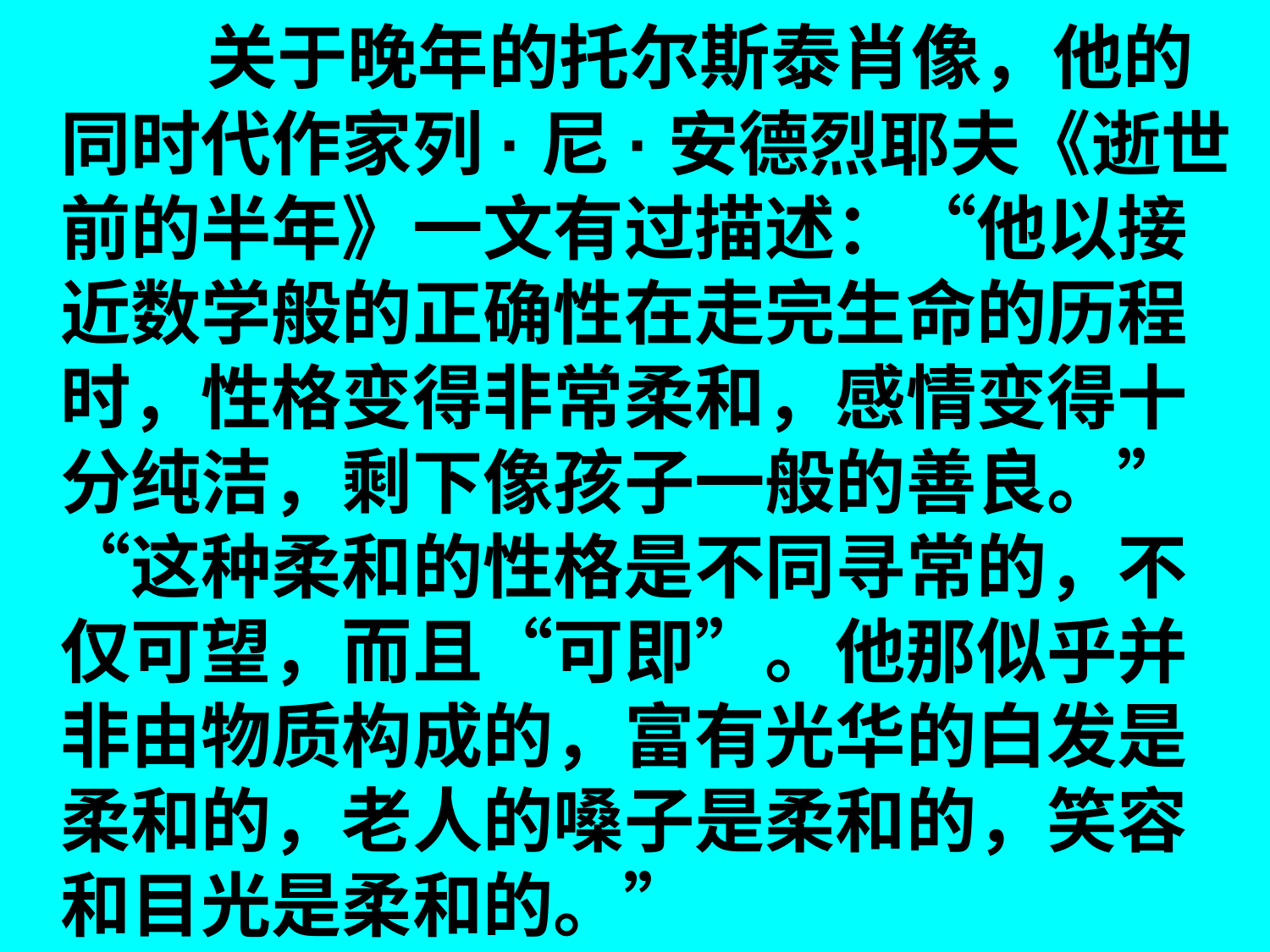

关于晚年的托尔斯泰肖像，他的同时代作家列·尼·安德烈耶夫《逝世前的半年》一文有过描述：“他以接近数学般的正确性在走完生命的历程时，性格变得非常柔和，感情变得十分纯洁，剩下像孩子一般的善良。”“这种柔和的性格是不同寻常的，不仅可望，而且“可即”。他那似乎并非由物质构成的，富有光华的白发是柔和的，老人的嗓子是柔和的，笑容和目光是柔和的。”

#